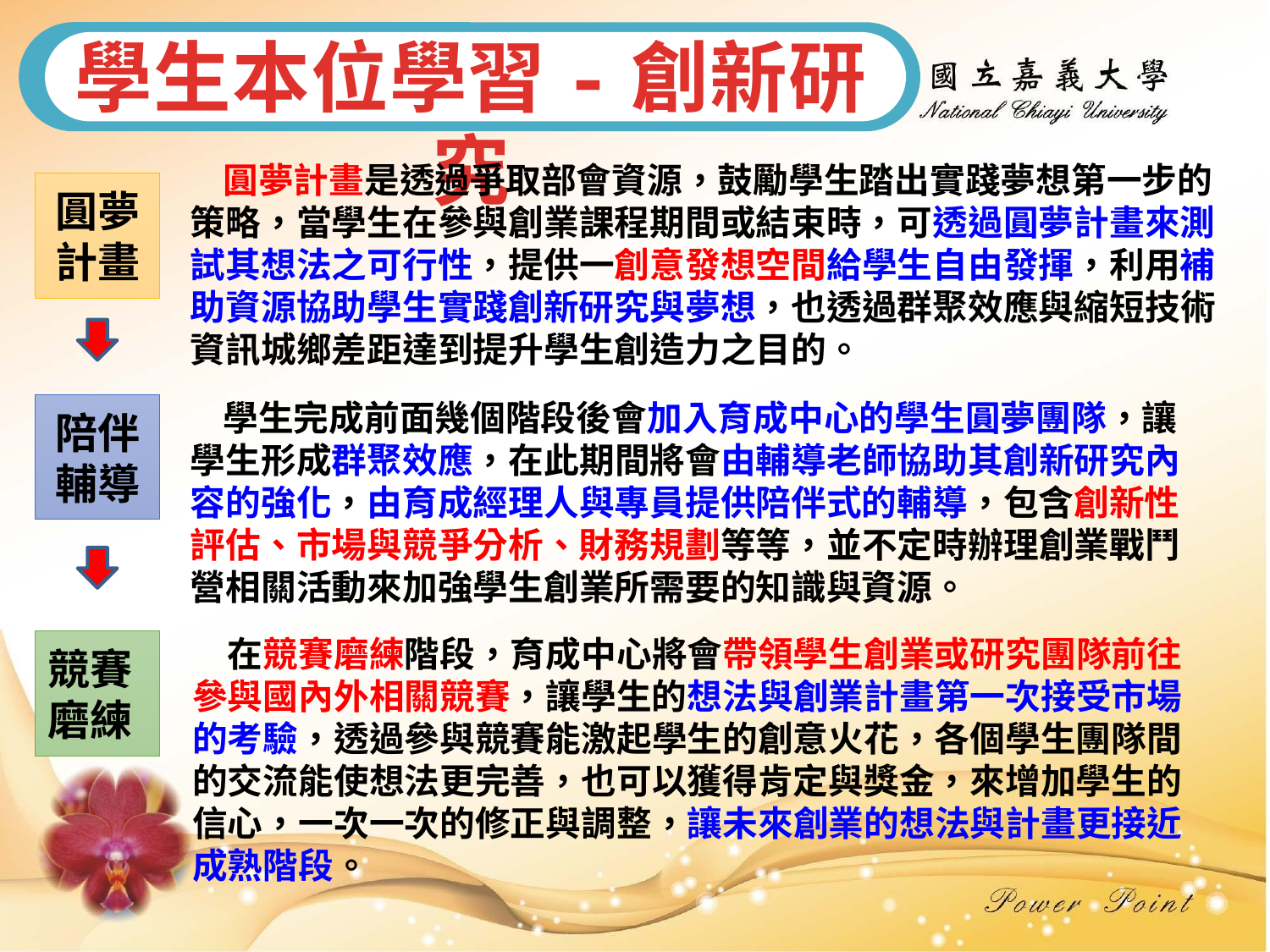

學生本位學習-創新研究

   圓夢計畫是透過爭取部會資源，鼓勵學生踏出實踐夢想第一步的策略，當學生在參與創業課程期間或結束時，可透過圓夢計畫來測試其想法之可行性，提供一創意發想空間給學生自由發揮，利用補助資源協助學生實踐創新研究與夢想，也透過群聚效應與縮短技術資訊城鄉差距達到提升學生創造力之目的。
圓夢計畫

   學生完成前面幾個階段後會加入育成中心的學生圓夢團隊，讓學生形成群聚效應，在此期間將會由輔導老師協助其創新研究內容的強化，由育成經理人與專員提供陪伴式的輔導，包含創新性評估、市場與競爭分析、財務規劃等等，並不定時辦理創業戰鬥營相關活動來加強學生創業所需要的知識與資源。
陪伴輔導

　在競賽磨練階段，育成中心將會帶領學生創業或研究團隊前往參與國內外相關競賽，讓學生的想法與創業計畫第一次接受市場的考驗，透過參與競賽能激起學生的創意火花，各個學生團隊間的交流能使想法更完善，也可以獲得肯定與獎金，來增加學生的信心，一次一次的修正與調整，讓未來創業的想法與計畫更接近成熟階段。
競賽磨練